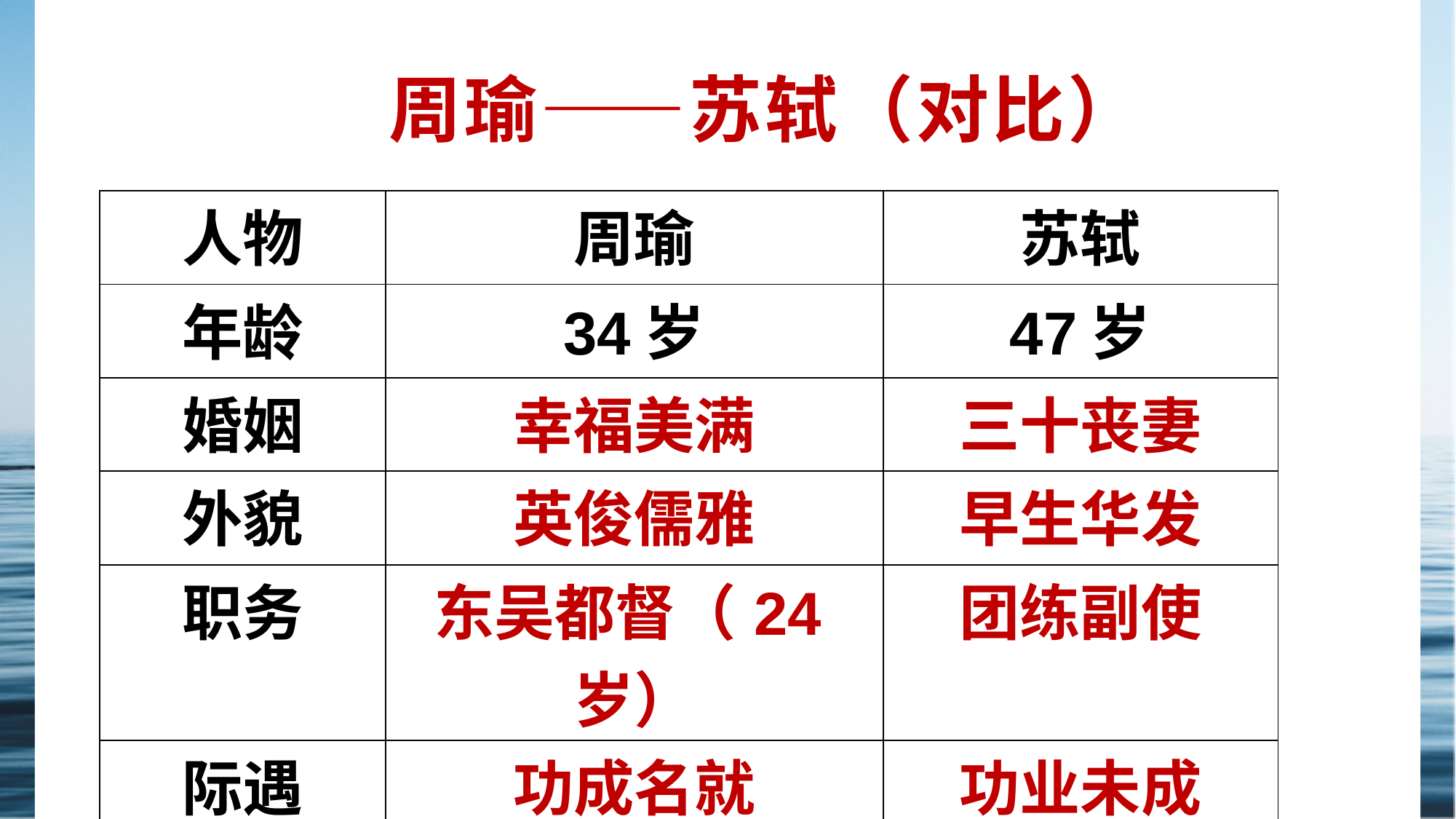

# 周瑜——苏轼（对比）
| 人物 | 周瑜 | 苏轼 |
| --- | --- | --- |
| 年龄 | 34岁 | 47岁 |
| 婚姻 | 幸福美满 | 三十丧妻 |
| 外貌 | 英俊儒雅 | 早生华发 |
| 职务 | 东吴都督（24岁） | 团练副使 |
| 际遇 | 功成名就 | 功业未成 |